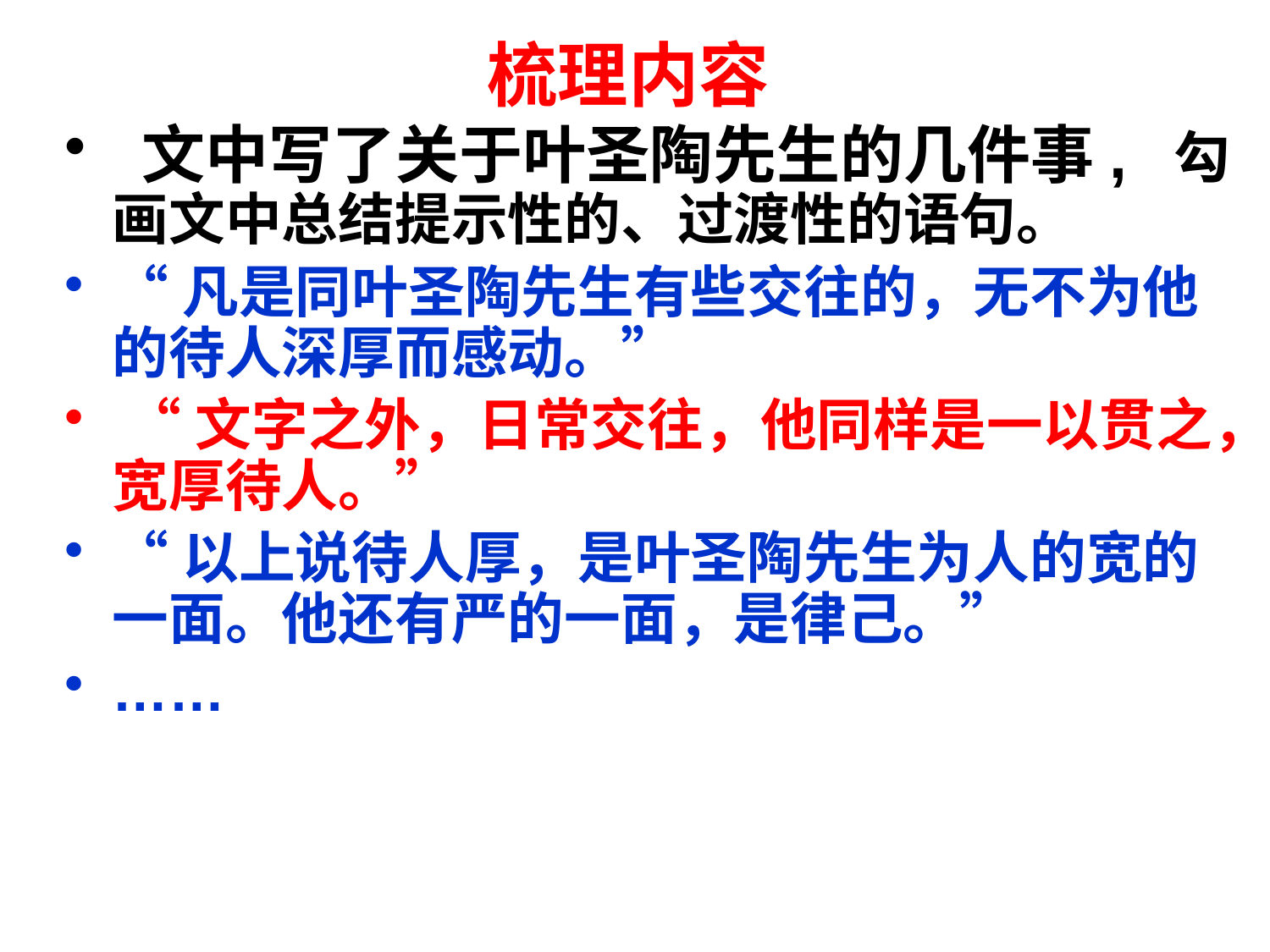

# 梳理内容
 文中写了关于叶圣陶先生的几件事,  勾画文中总结提示性的、过渡性的语句。
“凡是同叶圣陶先生有些交往的，无不为他的待人深厚而感动。”
 “文字之外，日常交往，他同样是一以贯之，宽厚待人。”
“以上说待人厚，是叶圣陶先生为人的宽的一面。他还有严的一面，是律己。”
……